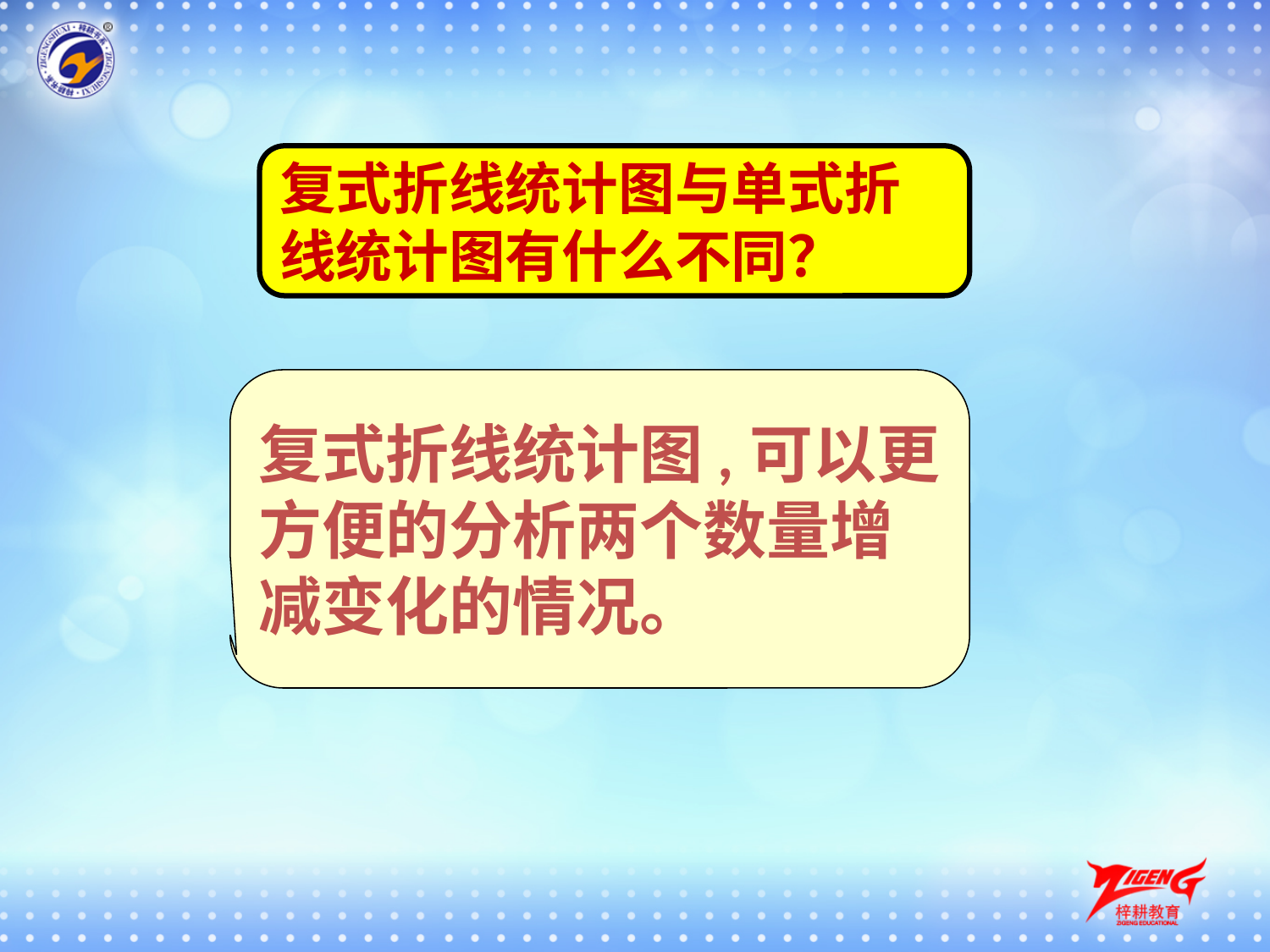

复式折线统计图与单式折
线统计图有什么不同？
复式折线统计图,可以更方便的分析两个数量增减变化的情况。